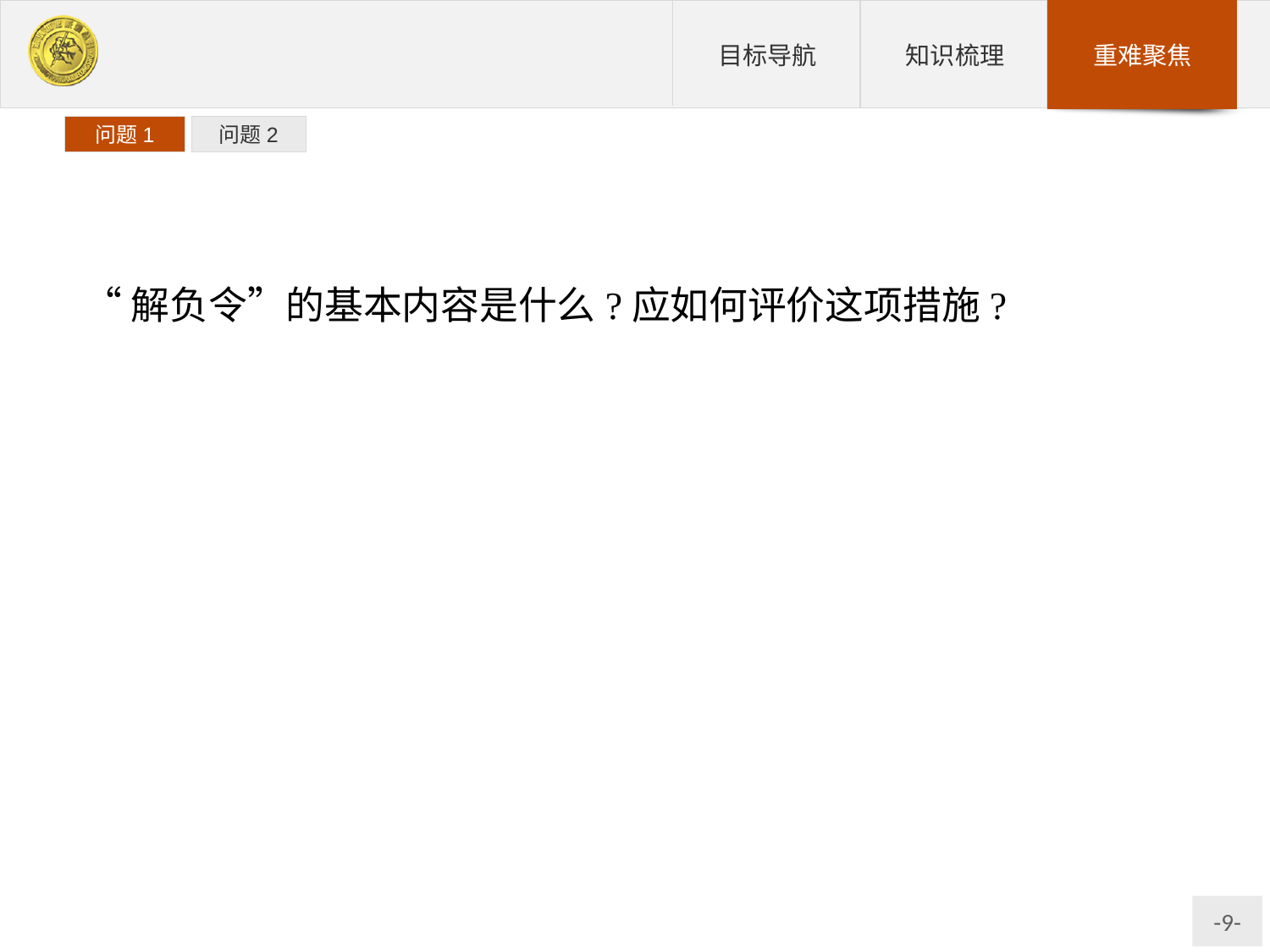

问题1
问题2
“解负令”的基本内容是什么?应如何评价这项措施?
(1)基本内容:废除所有债务,禁止以债务人的人身作抵押;因欠债而被卖到外邦作奴隶的雅典公民,由城邦出资赎回;禁止以土地作债务抵押,规定占有土地的最高限额,禁止个人收购过多的土地。
(2)历史影响:“解负令”的颁布,一方面解除了债务奴隶制对平民的威胁,保护了平民的基本权益,为平民享有政治权利提供了物质保障;另一方面,雅典的社会结构发生了重大变化,原来的债务奴隶、平民、贵族都成为享有人身自由和公民权利的雅典公民。